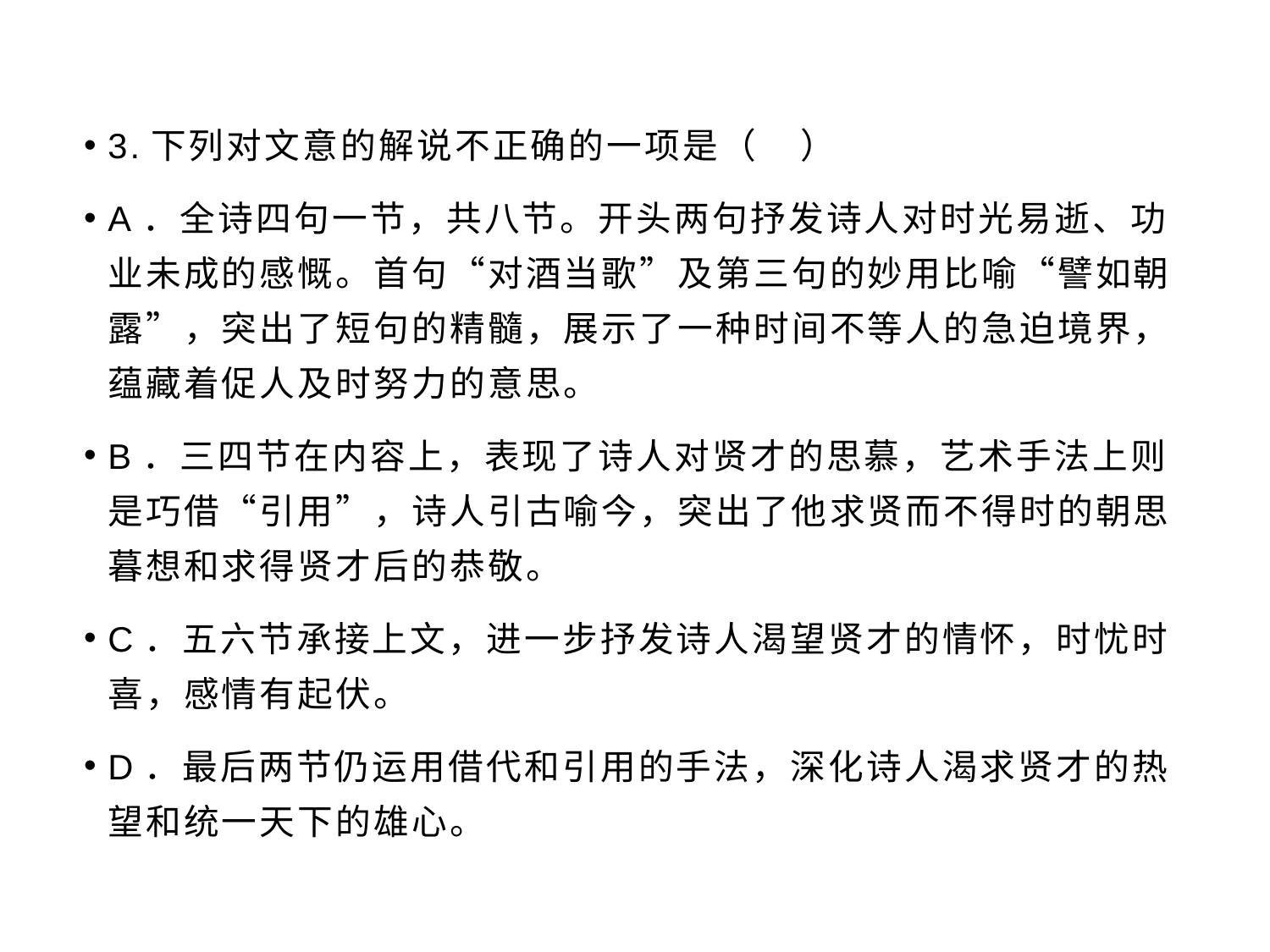

3.下列对文意的解说不正确的一项是（    ）
A．全诗四句一节，共八节。开头两句抒发诗人对时光易逝、功业未成的感慨。首句“对酒当歌”及第三句的妙用比喻“譬如朝露”，突出了短句的精髓，展示了一种时间不等人的急迫境界，蕴藏着促人及时努力的意思。
B．三四节在内容上，表现了诗人对贤才的思慕，艺术手法上则是巧借“引用”，诗人引古喻今，突出了他求贤而不得时的朝思暮想和求得贤才后的恭敬。
C．五六节承接上文，进一步抒发诗人渴望贤才的情怀，时忧时喜，感情有起伏。
D．最后两节仍运用借代和引用的手法，深化诗人渴求贤才的热望和统一天下的雄心。